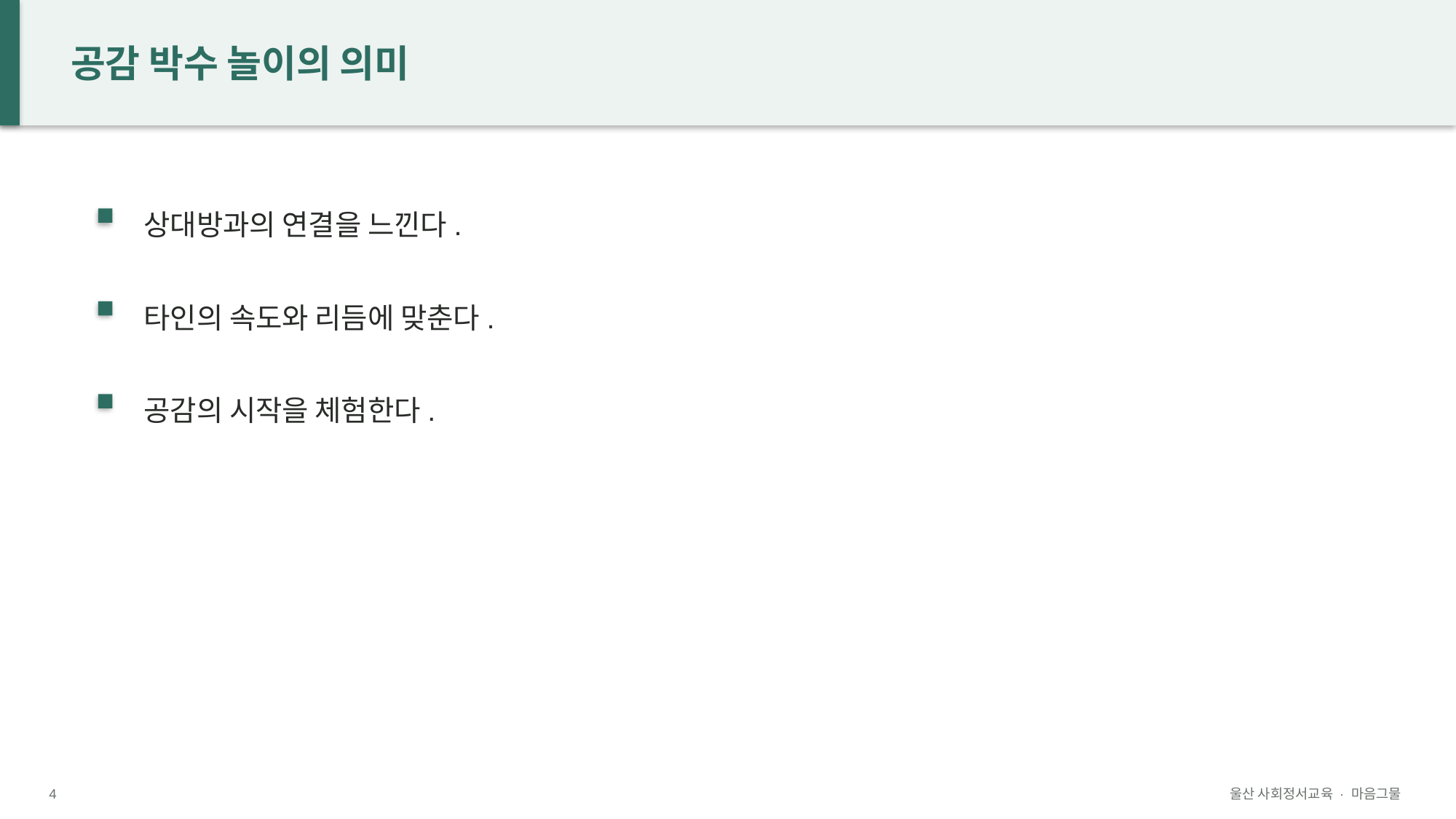

공감 박수 놀이의 의미
상대방과의 연결을 느낀다.

타인의 속도와 리듬에 맞춘다.

공감의 시작을 체험한다.

4
울산 사회정서교육 · 마음그물